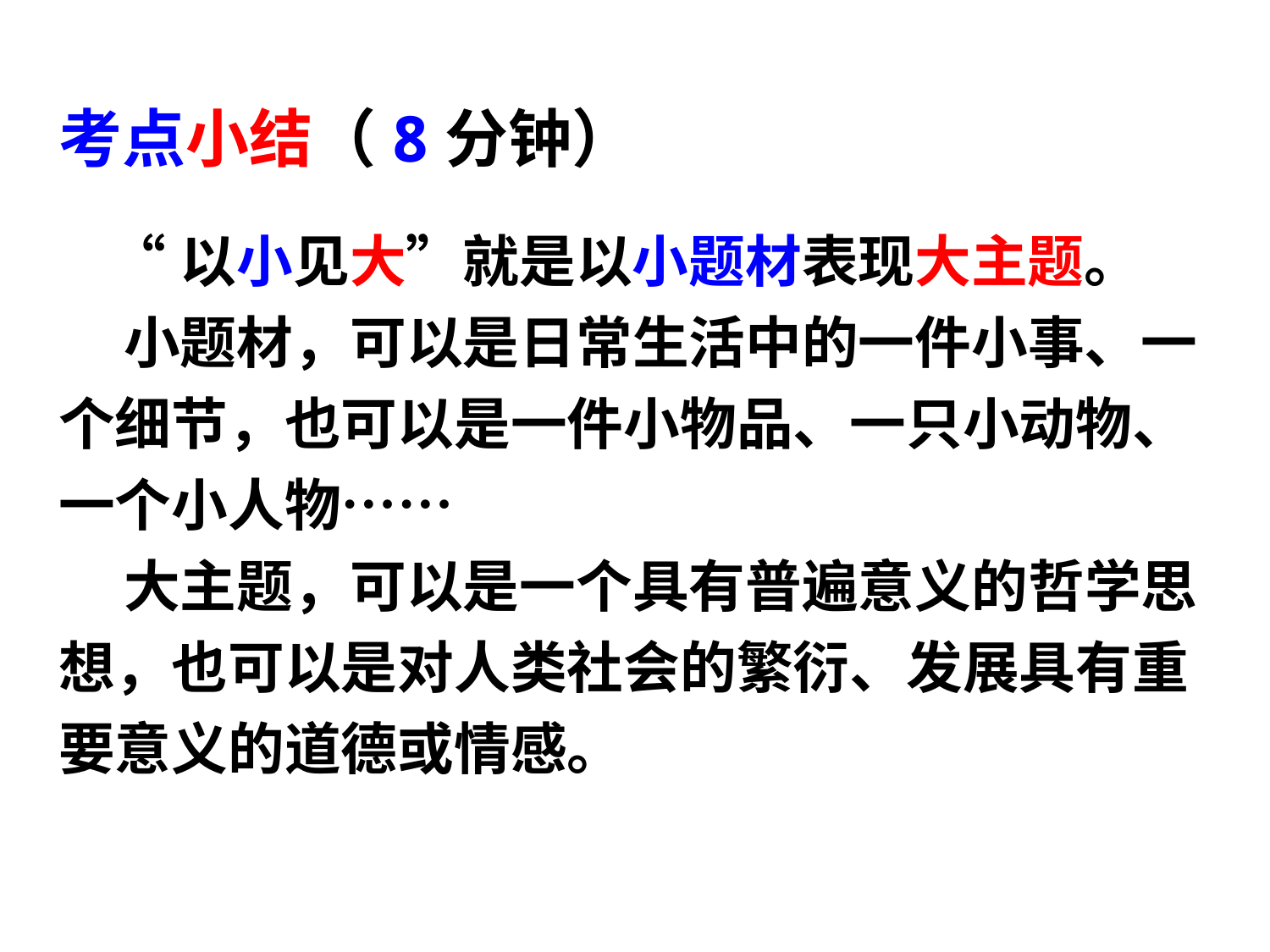

考点小结（8分钟）
    “以小见大”就是以小题材表现大主题。
    小题材，可以是日常生活中的一件小事、一个细节，也可以是一件小物品、一只小动物、一个小人物……
    大主题，可以是一个具有普遍意义的哲学思想，也可以是对人类社会的繁衍、发展具有重要意义的道德或情感。